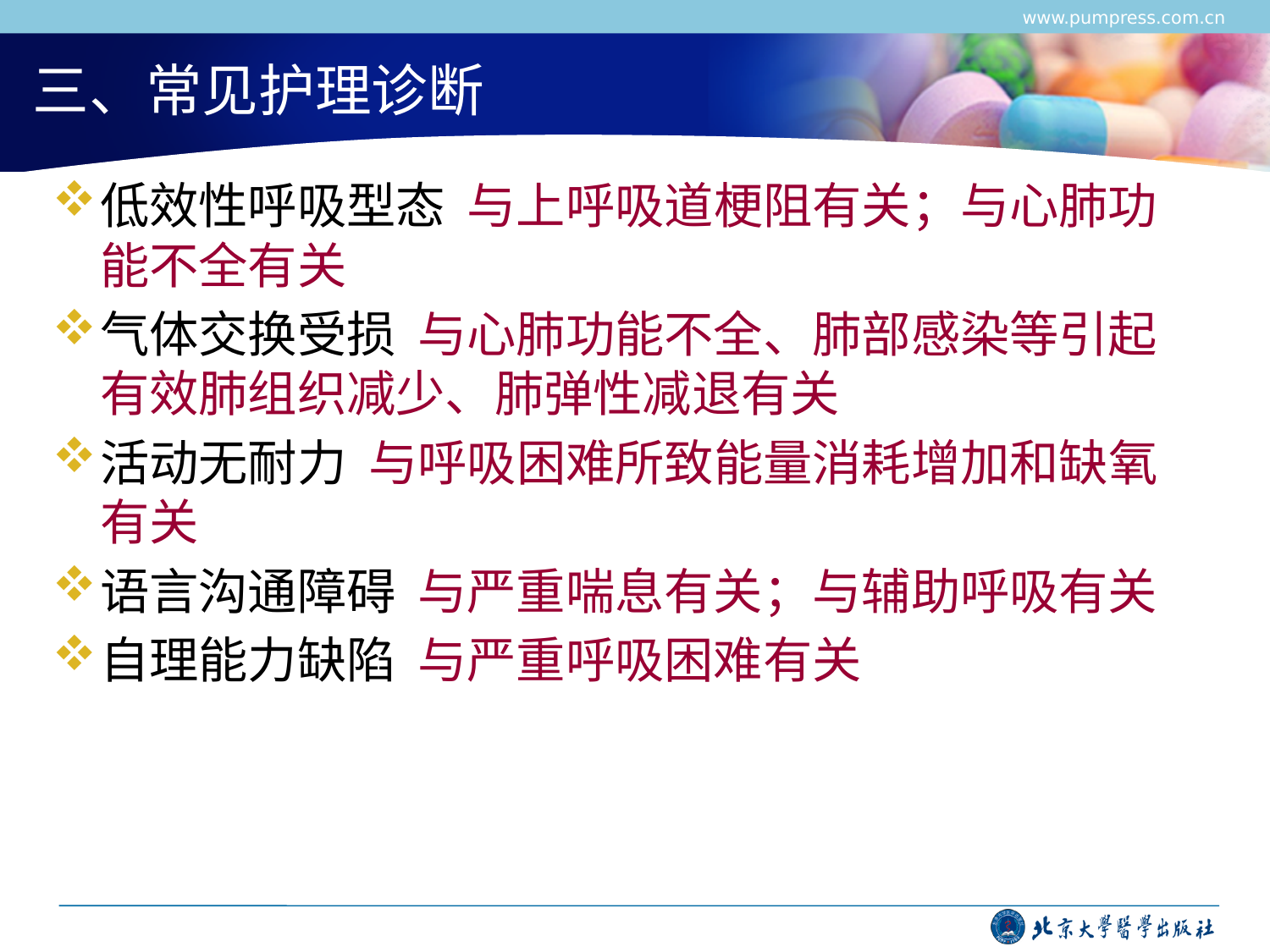

www.pumpress.com.cn
# 三、常见护理诊断
低效性呼吸型态  与上呼吸道梗阻有关；与心肺功能不全有关
气体交换受损  与心肺功能不全、肺部感染等引起有效肺组织减少、肺弹性减退有关
活动无耐力  与呼吸困难所致能量消耗增加和缺氧有关
语言沟通障碍  与严重喘息有关；与辅助呼吸有关
自理能力缺陷  与严重呼吸困难有关